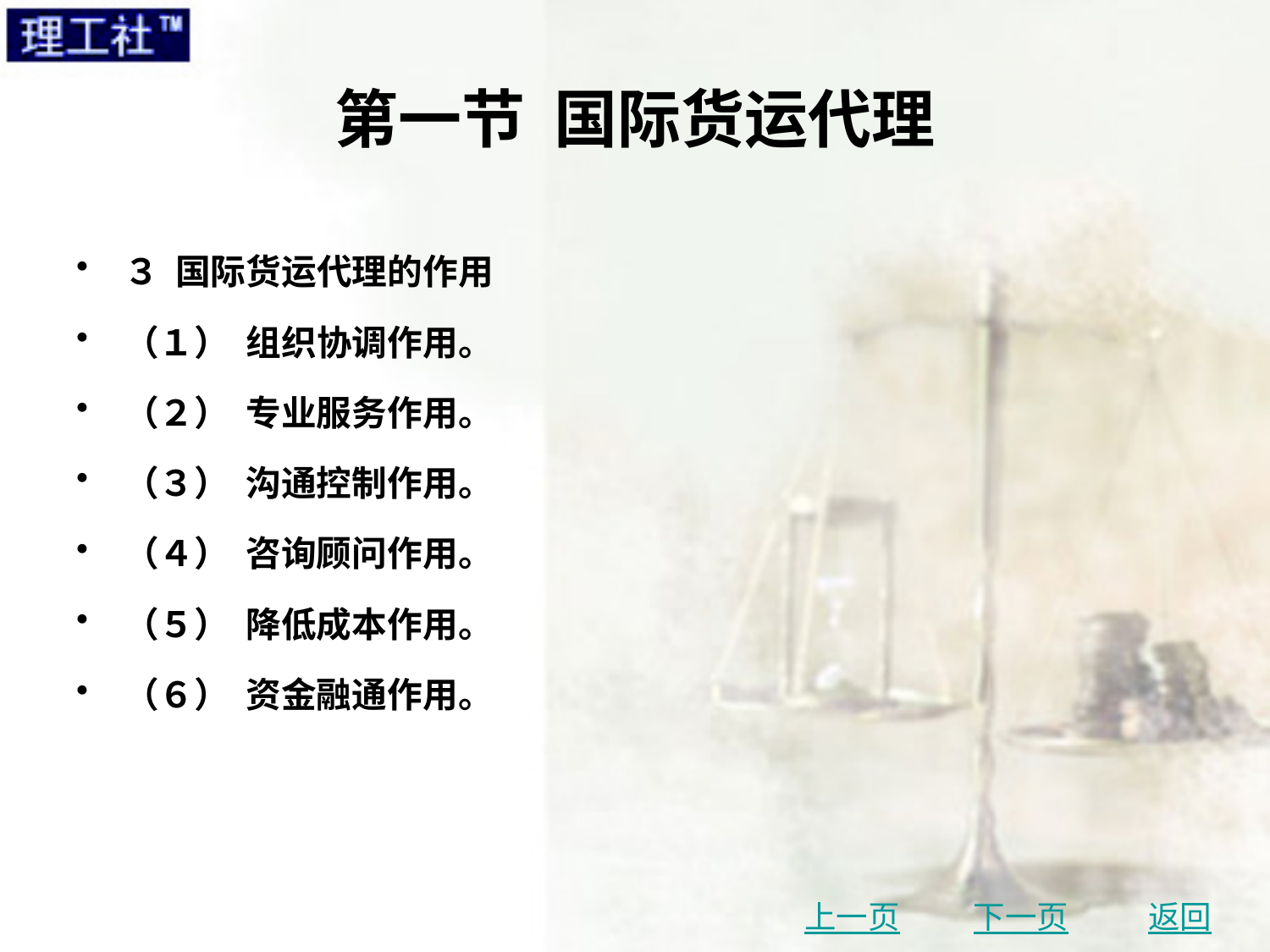

# 第一节  国际货运代理
３  国际货运代理的作用
（１）  组织协调作用。
（２）  专业服务作用。
（３）  沟通控制作用。
（４）  咨询顾问作用。
（５）  降低成本作用。
（６）  资金融通作用。

上一页
下一页
返回